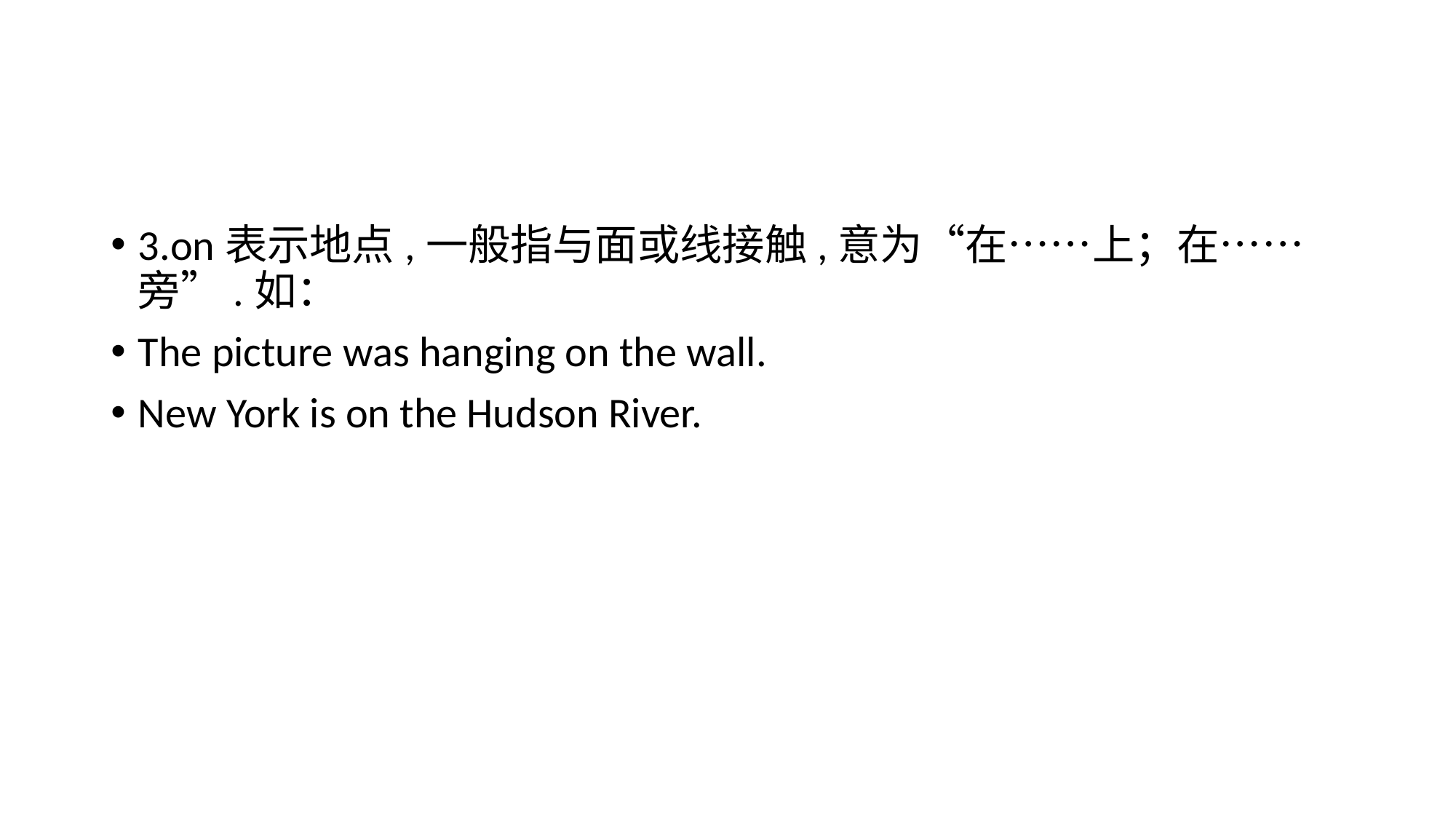

#
3.on表示地点,一般指与面或线接触,意为“在……上；在……旁”.如：
The picture was hanging on the wall.
New York is on the Hudson River.